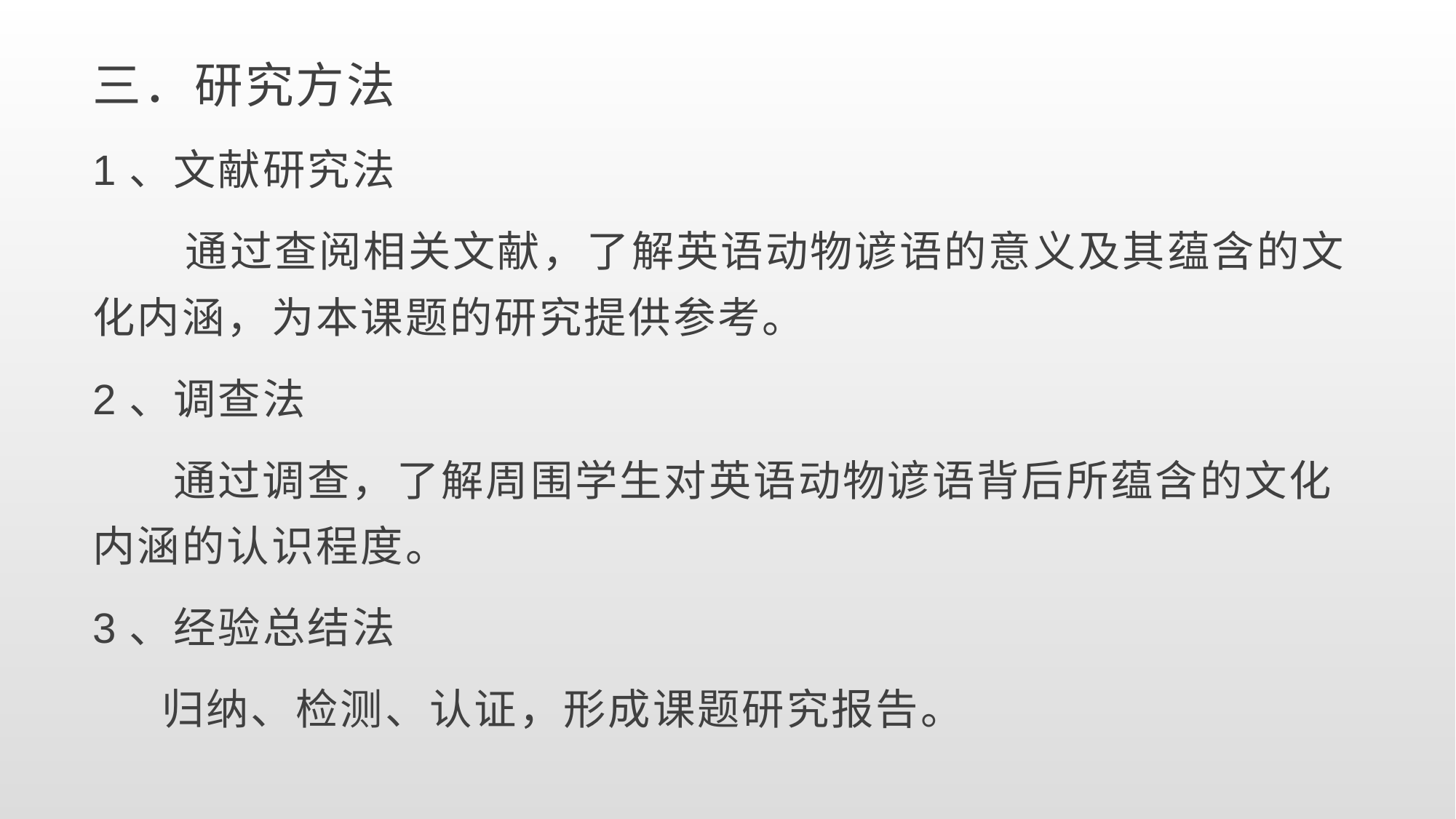

三．研究方法
1、文献研究法
       通过查阅相关文献，了解英语动物谚语的意义及其蕴含的文化内涵，为本课题的研究提供参考。
2、调查法
      通过调查，了解周围学生对英语动物谚语背后所蕴含的文化内涵的认识程度。
3、经验总结法
     归纳、检测、认证，形成课题研究报告。